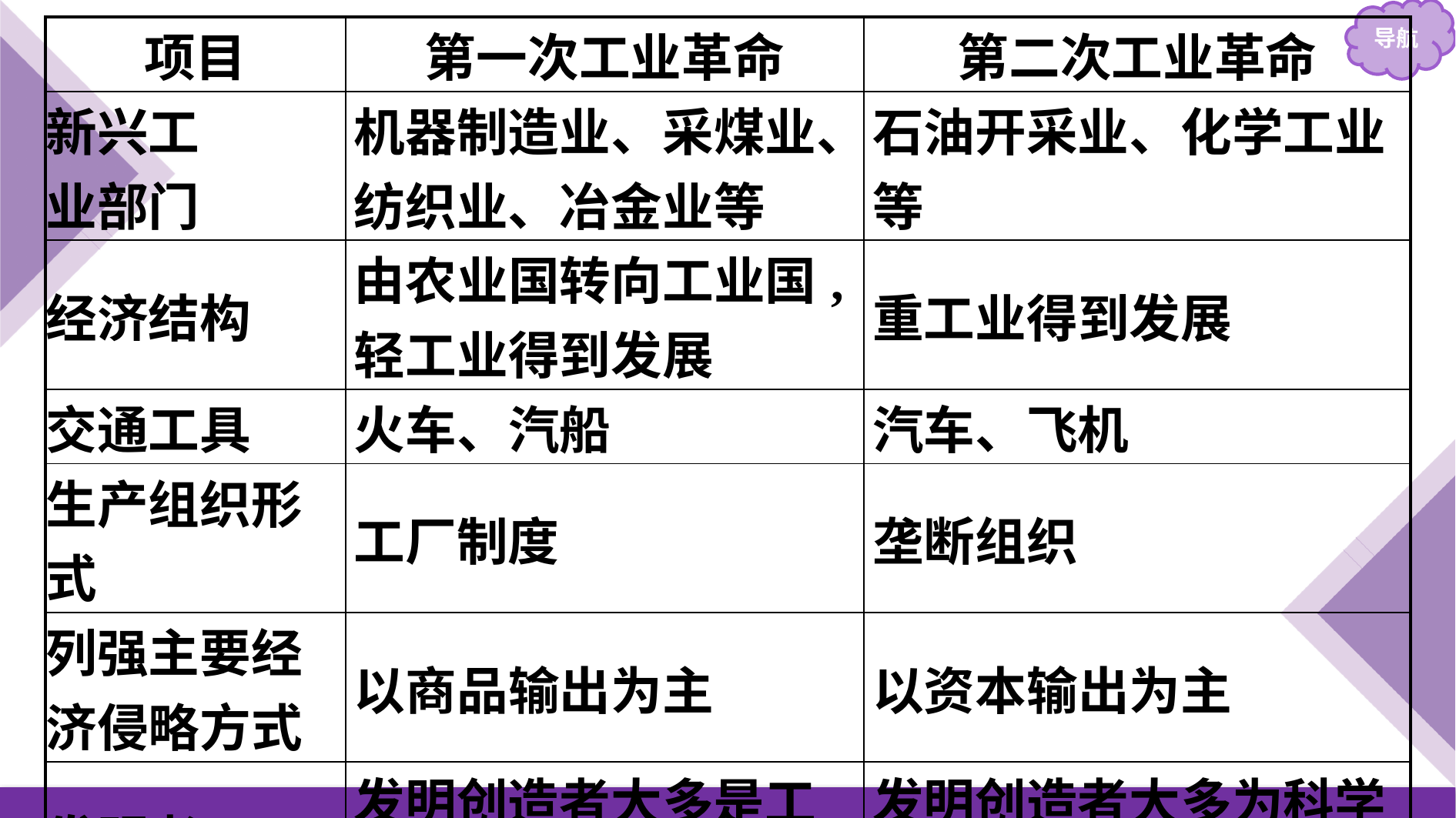

| 项目 | 第一次工业革命 | 第二次工业革命 |
| --- | --- | --- |
| 新兴工 业部门 | 机器制造业、采煤业、纺织业、冶金业等 | 石油开采业、化学工业等 |
| 经济结构 | 由农业国转向工业国,轻工业得到发展 | 重工业得到发展 |
| 交通工具 | 火车、汽船 | 汽车、飞机 |
| 生产组织形式 | 工厂制度 | 垄断组织 |
| 列强主要经济侵略方式 | 以商品输出为主 | 以资本输出为主 |
| 发明者 | 发明创造者大多是工匠 | 发明创造者大多为科学家或科技人员、工程师 |